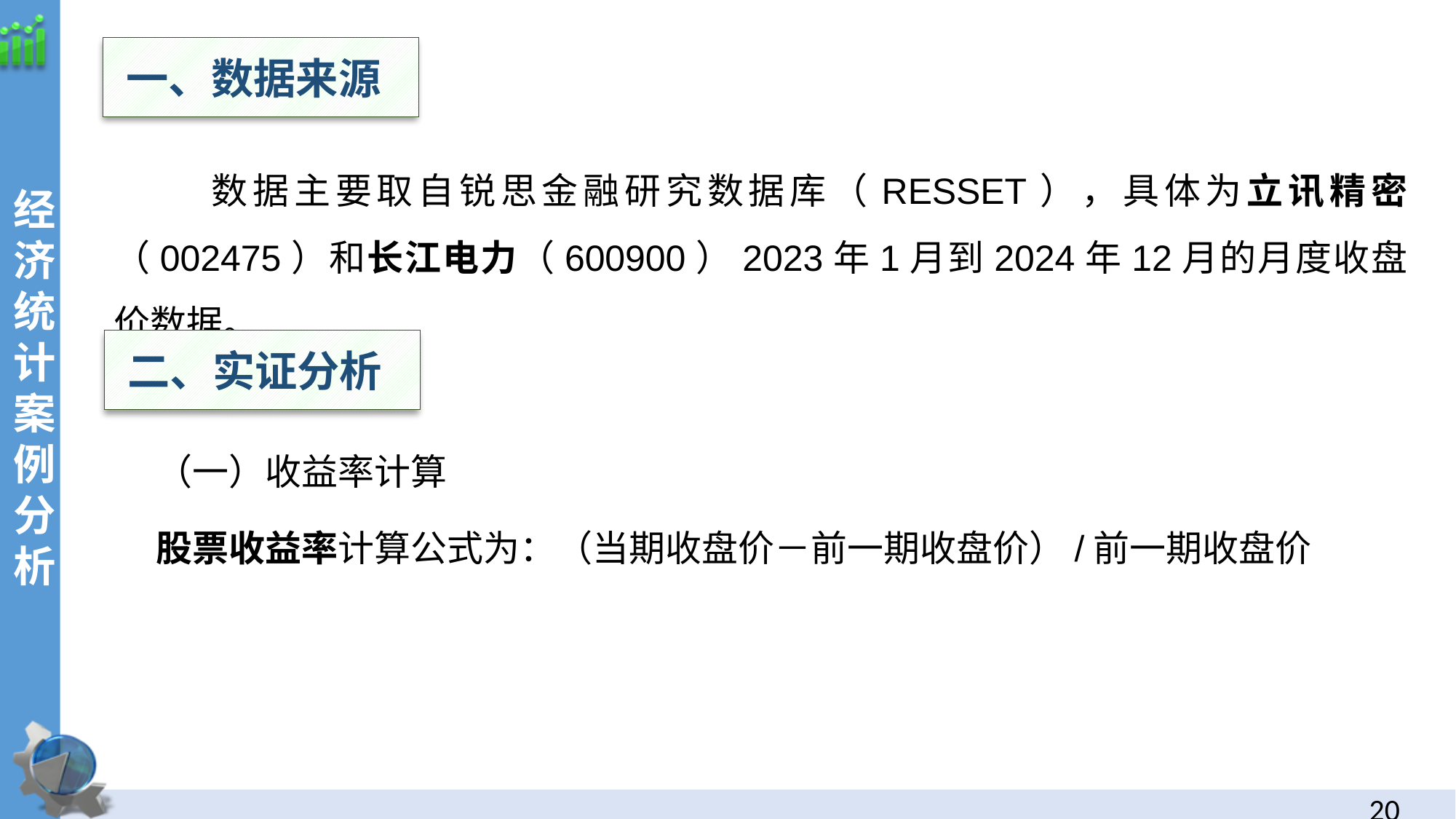

一、数据来源
经
济统计案例分析
    数据主要取自锐思金融研究数据库（RESSET），具体为立讯精密（002475）和长江电力（600900）2023年1月到2024年12月的月度收盘价数据。

二、实证分析
（一）收益率计算
股票收益率计算公式为：（当期收盘价－前一期收盘价）/前一期收盘价
20